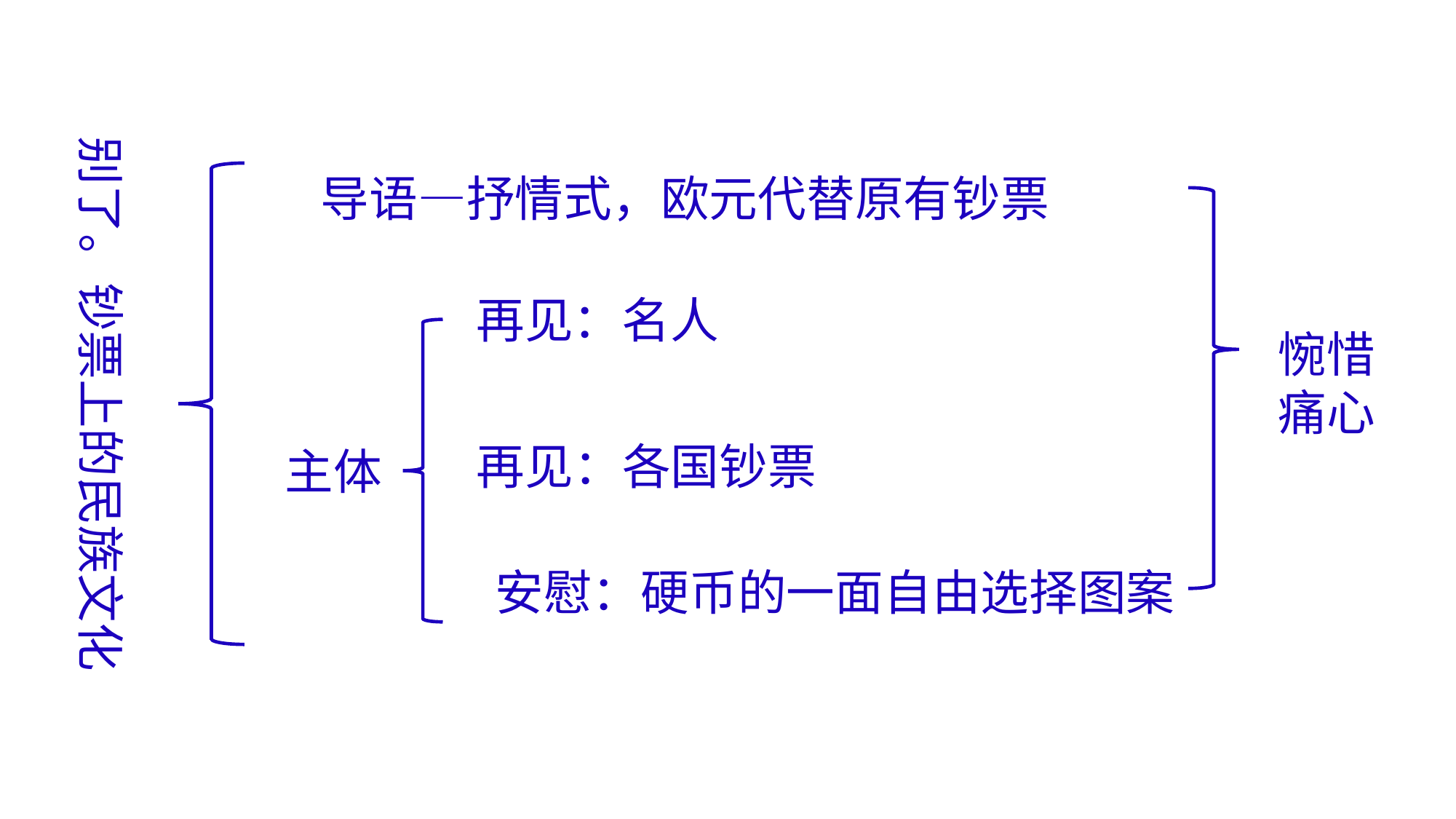

别了。钞票上的民族文化

导语—抒情式，欧元代替原有钞票

再见：名人
惋惜
痛心

再见：各国钞票
主体
安慰：硬币的一面自由选择图案